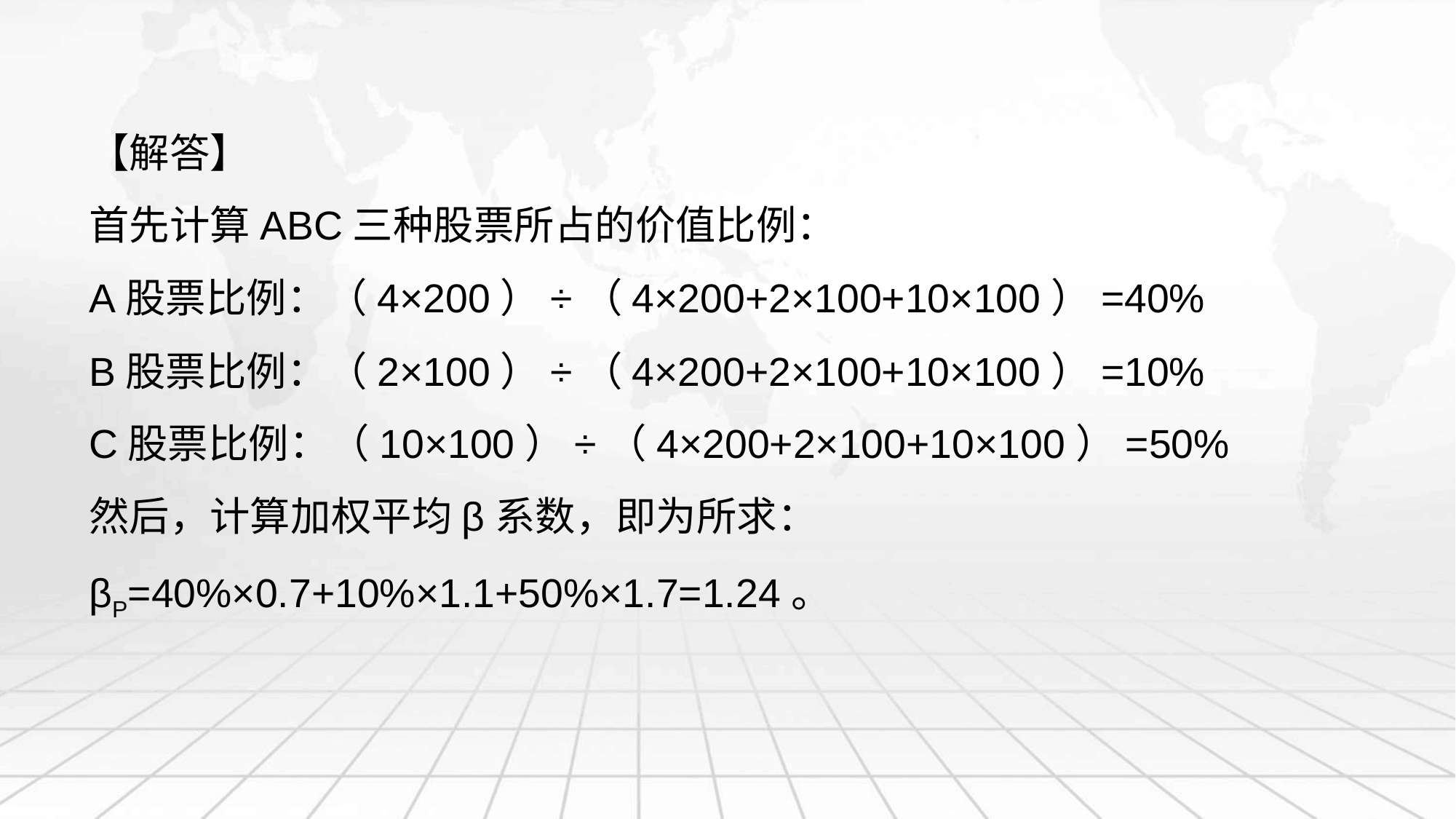

【解答】
首先计算ABC三种股票所占的价值比例：
A股票比例：（4×200）÷（4×200+2×100+10×100）=40%
B股票比例：（2×100）÷（4×200+2×100+10×100）=10%
C股票比例：（10×100）÷（4×200+2×100+10×100）=50%
然后，计算加权平均β系数，即为所求：
βP=40%×0.7+10%×1.1+50%×1.7=1.24。